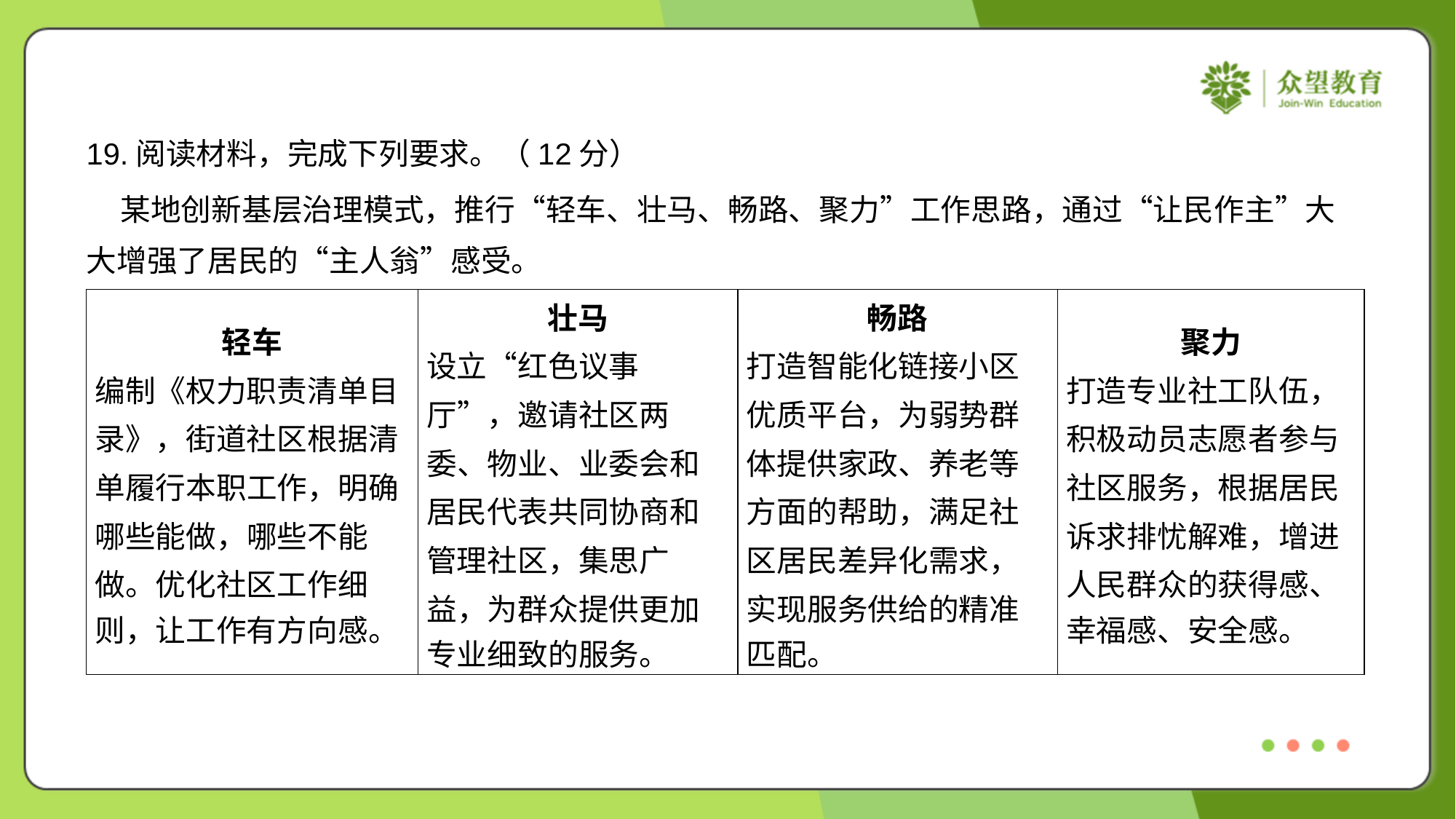

19.阅读材料，完成下列要求。（12分）
    某地创新基层治理模式，推行“轻车、壮马、畅路、聚力”工作思路，通过“让民作主”大
大增强了居民的“主人翁”感受。
| 轻车 编制《权力职责清单目 录》，街道社区根据清 单履行本职工作，明确 哪些能做，哪些不能 做。优化社区工作细 则，让工作有方向感。 | 壮马 设立“红色议事 厅”，邀请社区两 委、物业、业委会和 居民代表共同协商和 管理社区，集思广 益，为群众提供更加 专业细致的服务。 | 畅路 打造智能化链接小区 优质平台，为弱势群 体提供家政、养老等 方面的帮助，满足社 区居民差异化需求， 实现服务供给的精准 匹配。 | 聚力 打造专业社工队伍， 积极动员志愿者参与 社区服务，根据居民 诉求排忧解难，增进 人民群众的获得感、 幸福感、安全感。 |
| --- | --- | --- | --- |